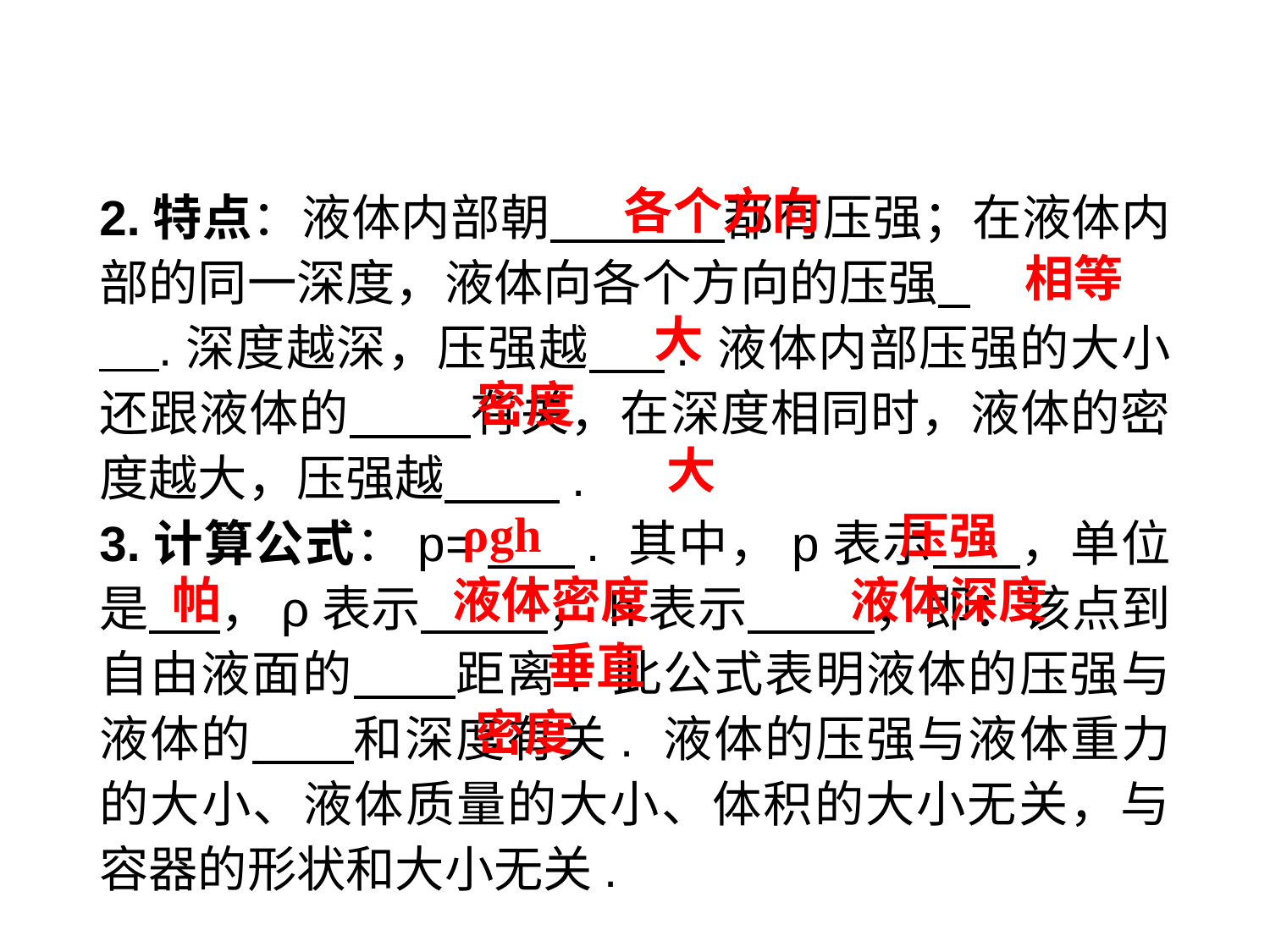

各个方向
2.特点：液体内部朝　           都有压强；在液体内部的同一深度，液体向各个方向的压强   .
    .深度越深，压强越　  . 液体内部压强的大小还跟液体的　      有关，在深度相同时，液体的密度越大，压强越　      .
3.计算公式：p=　   . 其中，p表示　   ，单位是　  ，ρ表示　       ，h表示　       ，即：该点到自由液面的　    距离. 此公式表明液体的压强与液体的　    和深度有关. 液体的压强与液体重力的大小、液体质量的大小、体积的大小无关，与容器的形状和大小无关.
                                                                                相等
大
 密度
大
ρgh
压强
帕
液体密度
液体深度
垂直
密度